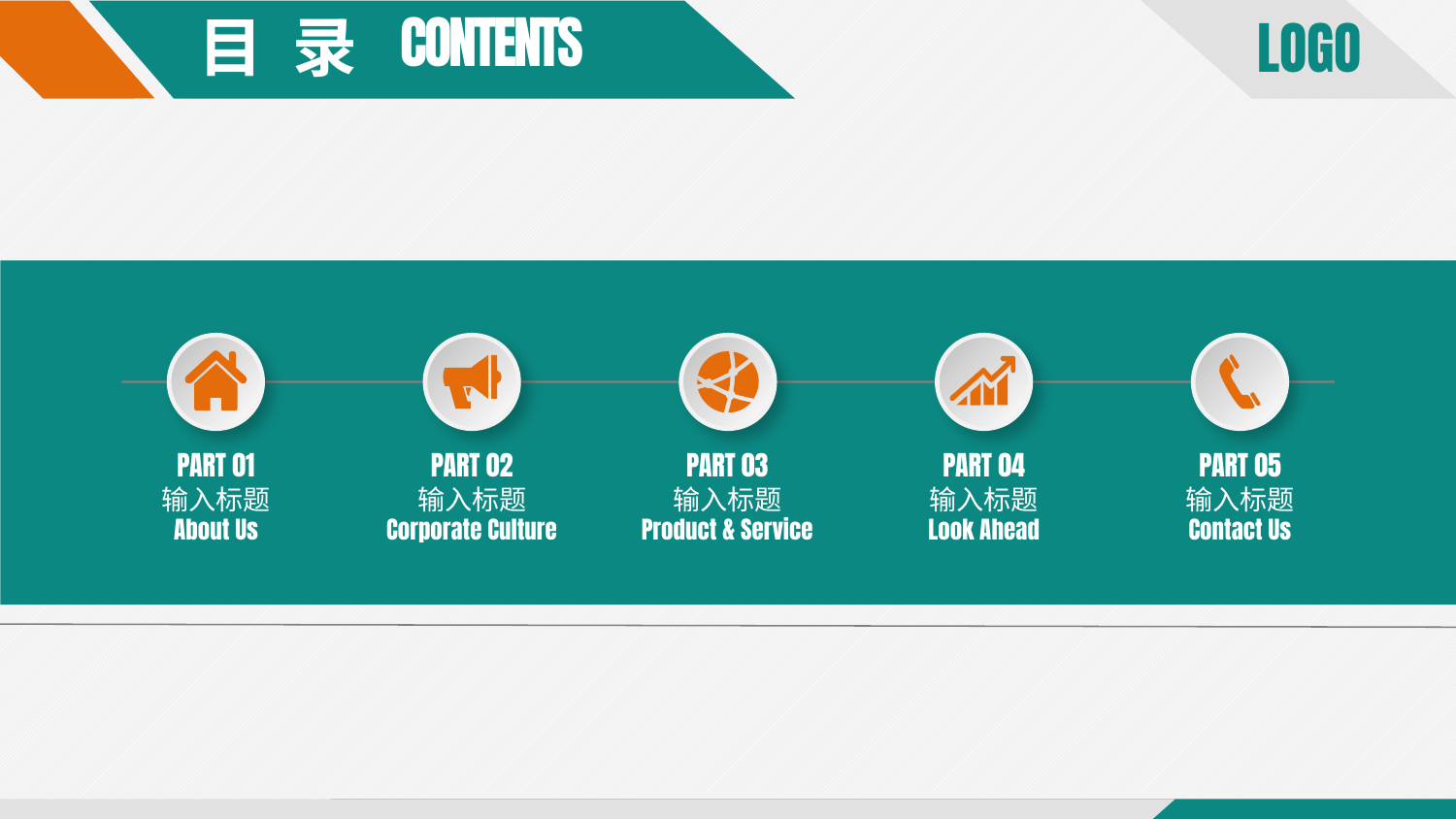

目  录
CONTENTS

PART 01
输入标题
About Us
PART 02
输入标题
Corporate Culture
PART 03
输入标题
Product & Service
PART 04
输入标题
Look Ahead
PART 05
输入标题
Contact Us